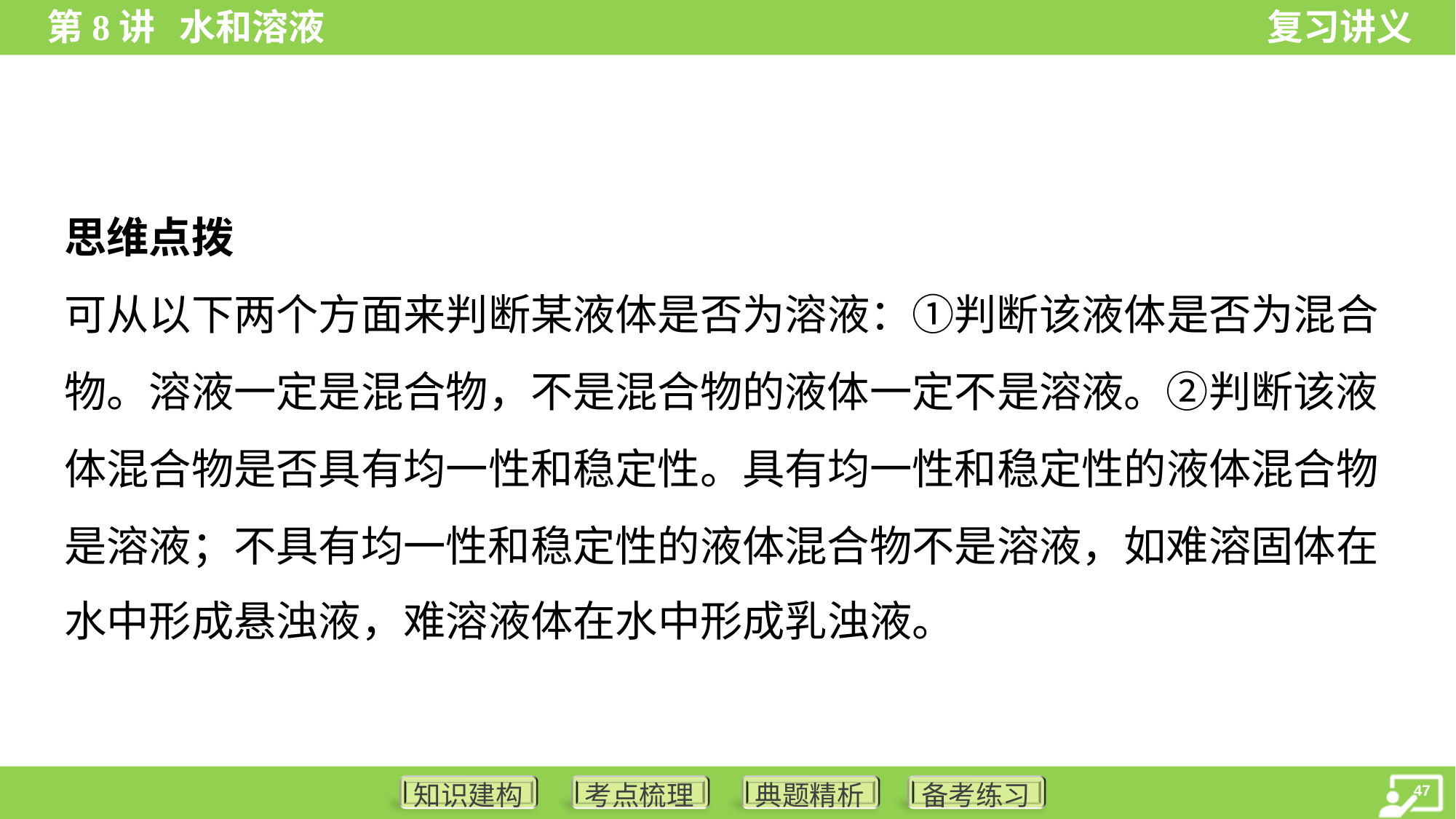

思维点拨
可从以下两个方面来判断某液体是否为溶液：①判断该液体是否为混合
物。溶液一定是混合物，不是混合物的液体一定不是溶液。②判断该液
体混合物是否具有均一性和稳定性。具有均一性和稳定性的液体混合物
是溶液；不具有均一性和稳定性的液体混合物不是溶液，如难溶固体在
水中形成悬浊液，难溶液体在水中形成乳浊液。